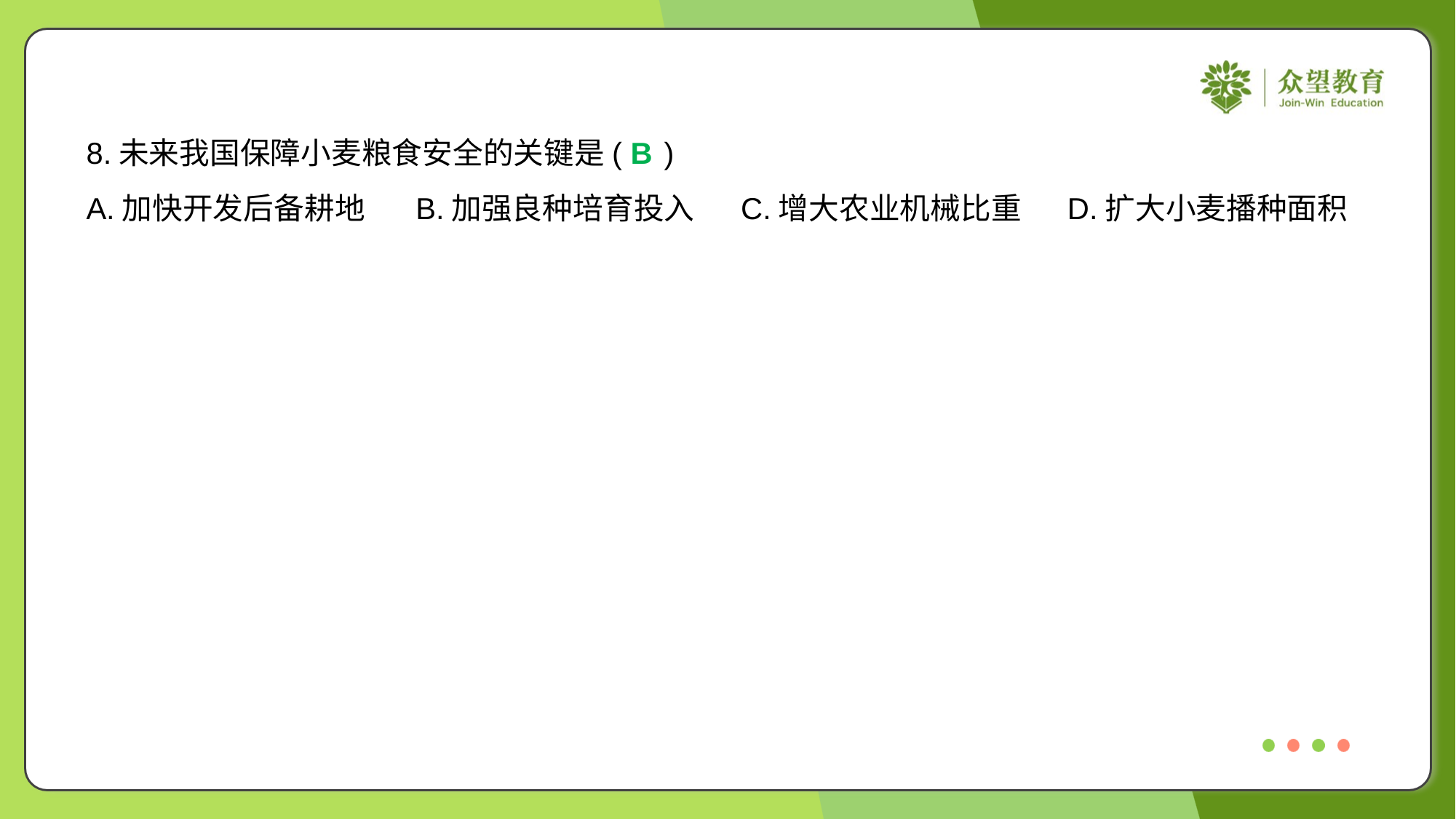

8.未来我国保障小麦粮食安全的关键是(     )
B
A.加快开发后备耕地	B.加强良种培育投入	C.增大农业机械比重	D.扩大小麦播种面积